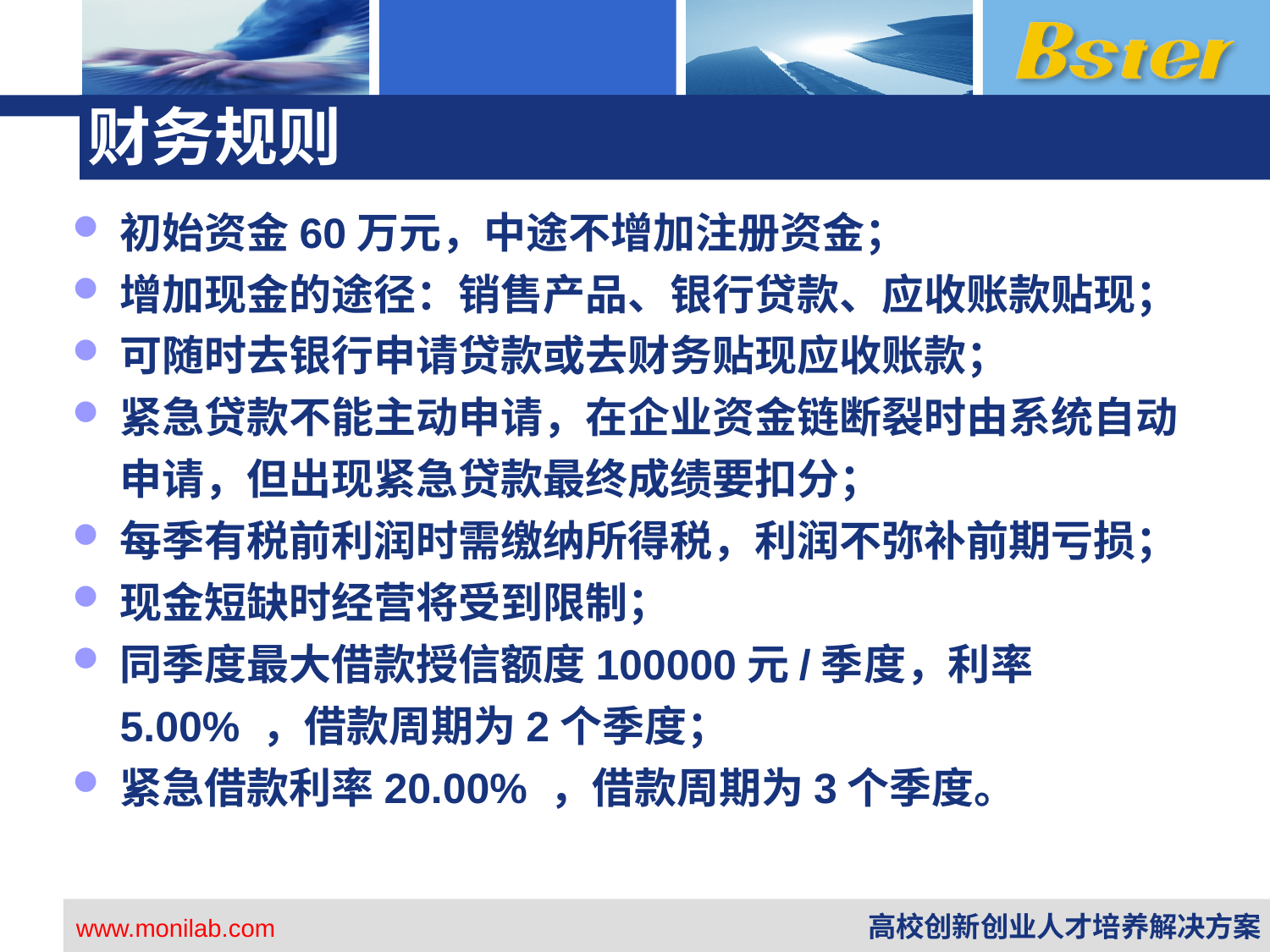

# 财务规则
初始资金60万元，中途不增加注册资金；
增加现金的途径：销售产品、银行贷款、应收账款贴现；
可随时去银行申请贷款或去财务贴现应收账款；
紧急贷款不能主动申请，在企业资金链断裂时由系统自动申请，但出现紧急贷款最终成绩要扣分；
每季有税前利润时需缴纳所得税，利润不弥补前期亏损；
现金短缺时经营将受到限制；
同季度最大借款授信额度100000元/季度，利率5.00% ，借款周期为2个季度；
紧急借款利率20.00% ，借款周期为3个季度。